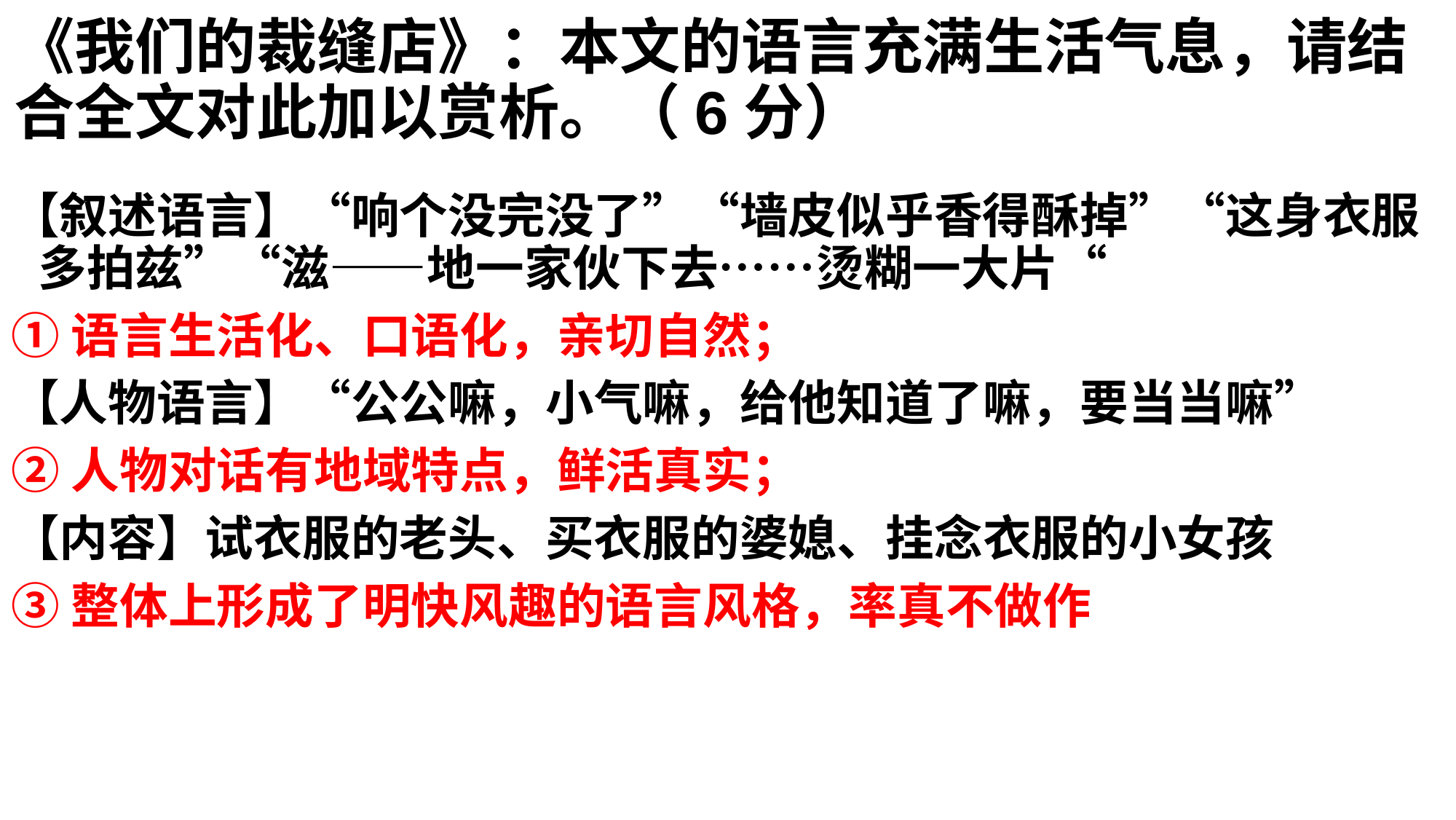

# 《我们的裁缝店》：本文的语言充满生活气息，请结合全文对此加以赏析。（6分）
【叙述语言】“响个没完没了”“墙皮似乎香得酥掉”“这身衣服多拍兹”“滋——地一家伙下去……烫糊一大片“
①语言生活化、口语化，亲切自然；
【人物语言】“公公嘛，小气嘛，给他知道了嘛，要当当嘛”
②人物对话有地域特点，鲜活真实；
【内容】试衣服的老头、买衣服的婆媳、挂念衣服的小女孩
③整体上形成了明快风趣的语言风格，率真不做作